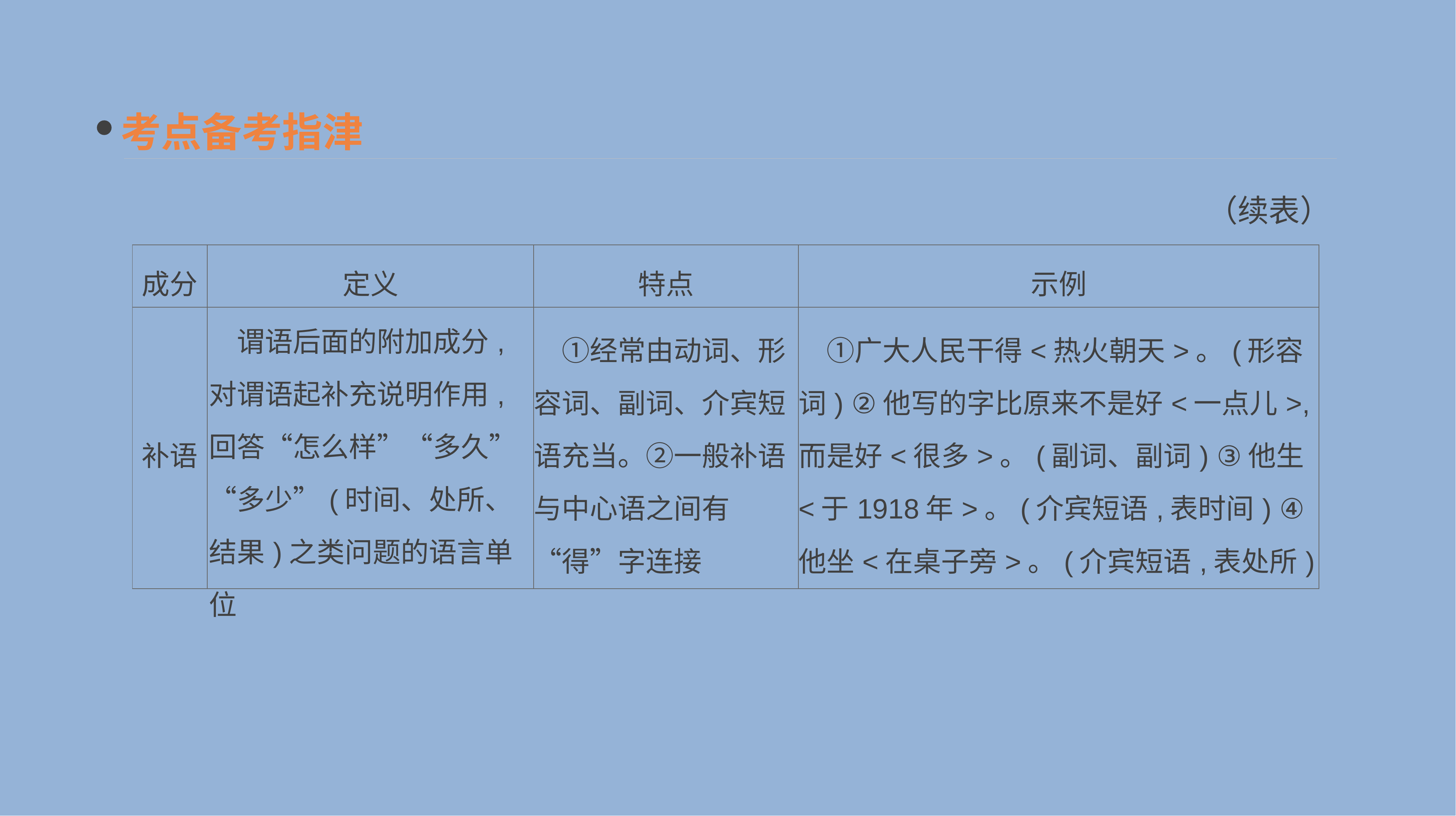

考点备考指津

（续表）
| 成分 | 定义 | 特点 | 示例 |
| --- | --- | --- | --- |
| 补语 | 谓语后面的附加成分,对谓语起补充说明作用,回答“怎么样”“多久”“多少”(时间、处所、结果)之类问题的语言单位 | ①经常由动词、形容词、副词、介宾短语充当。②一般补语与中心语之间有“得”字连接 | ①广大人民干得<热火朝天>。(形容词) ②他写的字比原来不是好<一点儿>,而是好<很多>。(副词、副词) ③他生<于1918年>。(介宾短语,表时间) ④他坐<在桌子旁>。(介宾短语,表处所) |